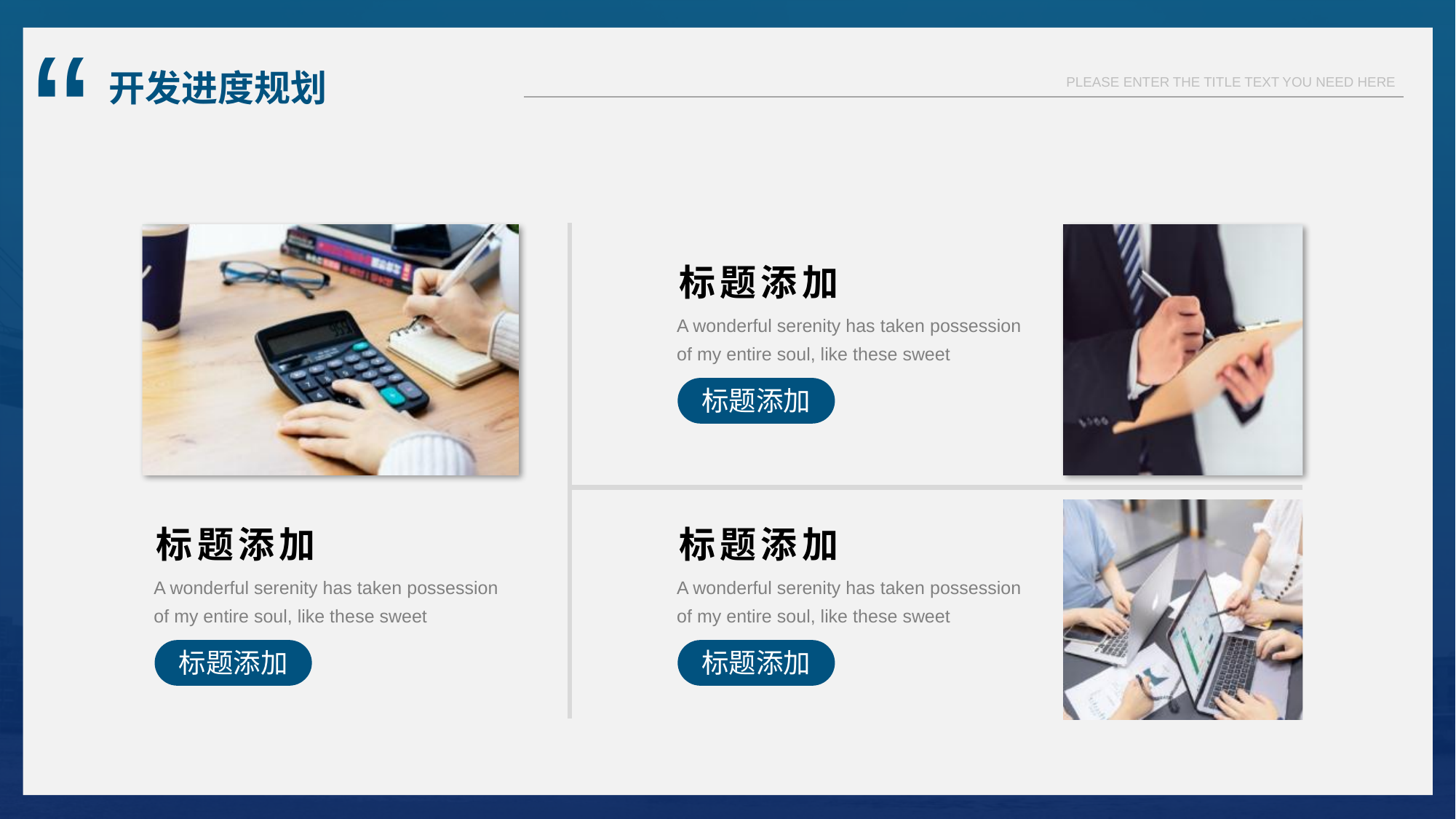

开发进度规划

标题添加
A wonderful serenity has taken possession of my entire soul, like these sweet

标题添加

标题添加
标题添加
A wonderful serenity has taken possession of my entire soul, like these sweet
A wonderful serenity has taken possession of my entire soul, like these sweet

标题添加
标题添加